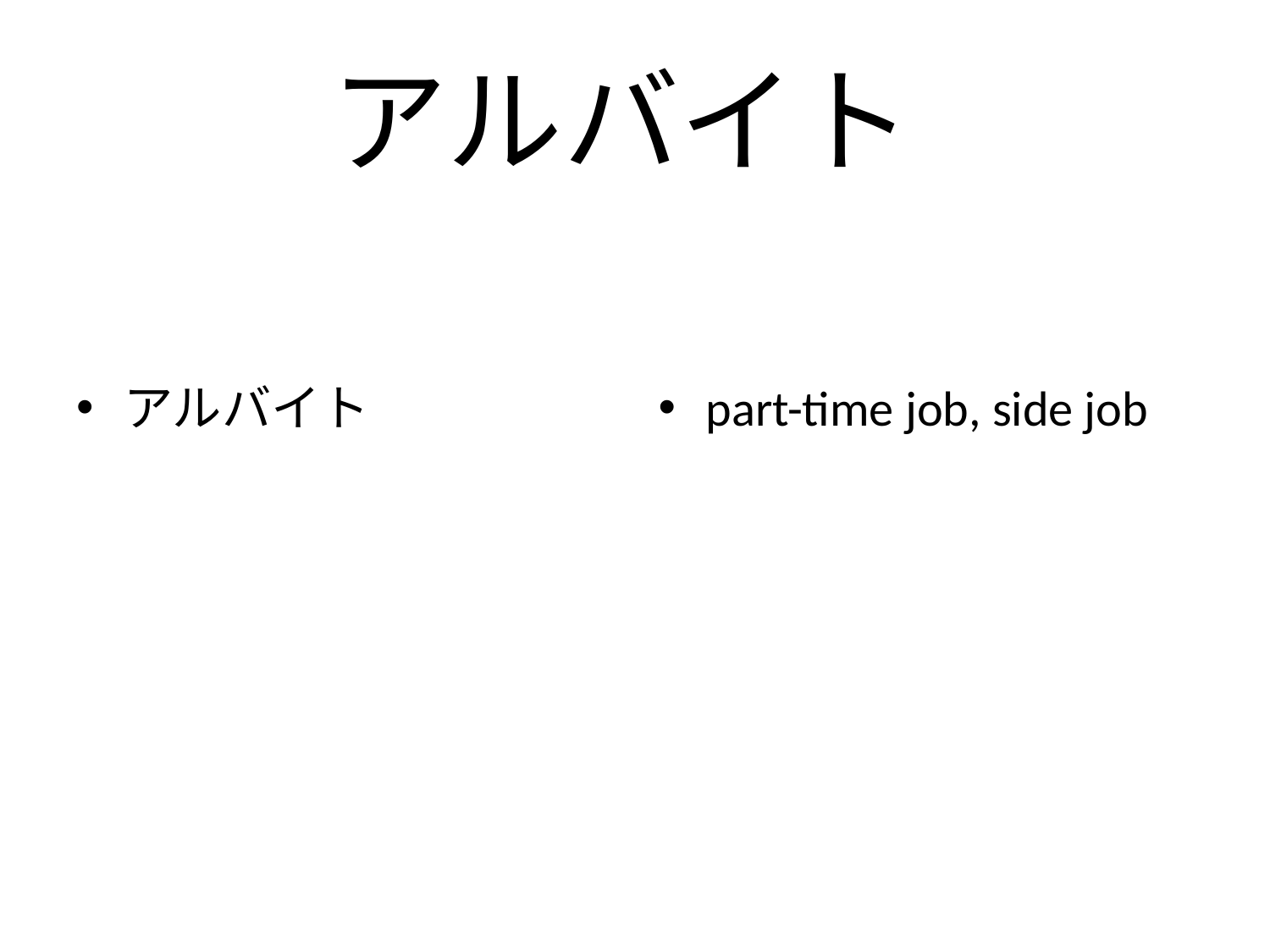

# アルバイト
アルバイト
part-time job, side job